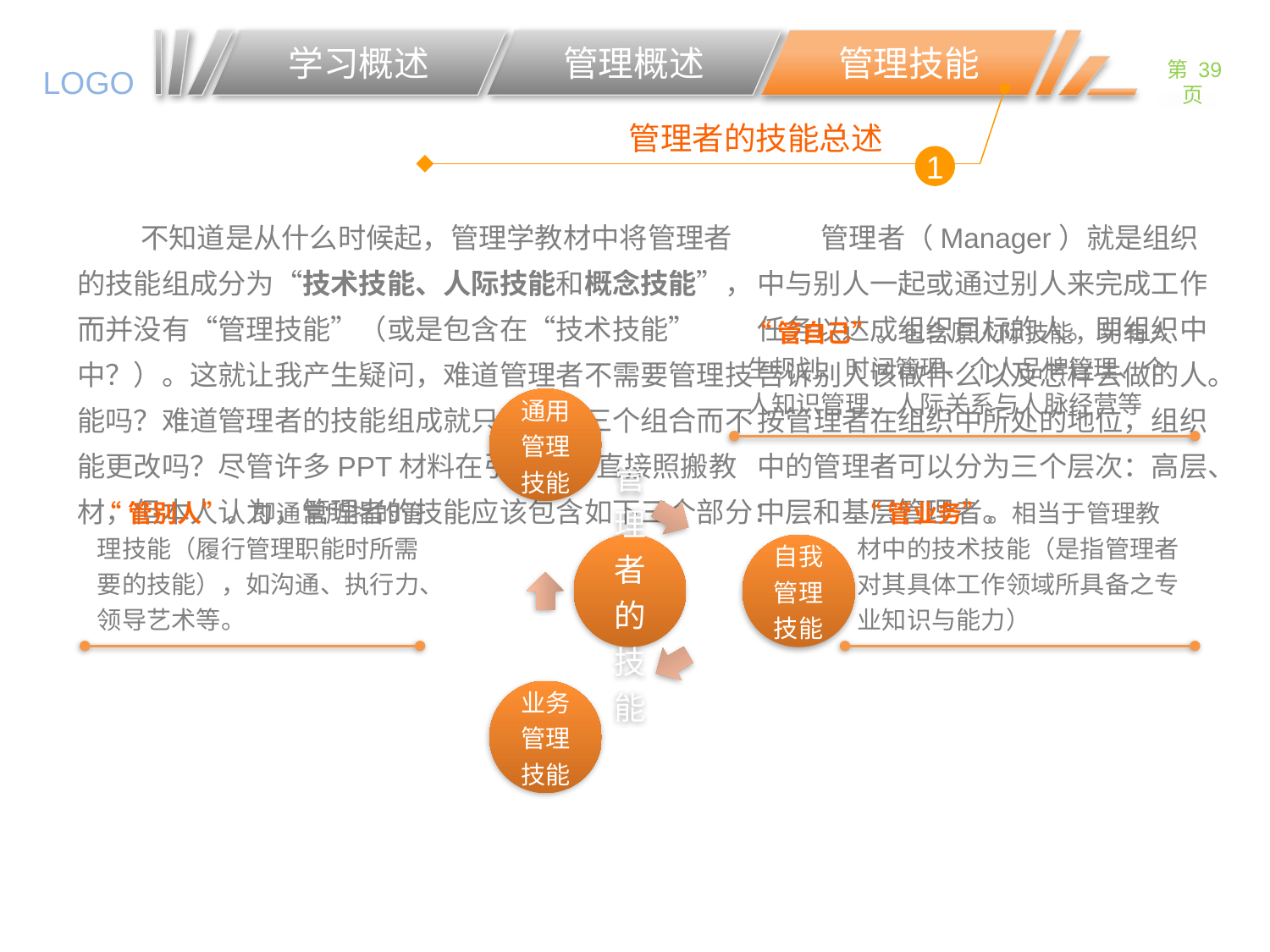

学习概述
管理概述

管理技能

管理者的技能总述
1
不知道是从什么时候起，管理学教材中将管理者的技能组成分为“技术技能、人际技能和概念技能”，而并没有“管理技能”（或是包含在“技术技能”中？）。这就让我产生疑问，难道管理者不需要管理技能吗？难道管理者的技能组成就只能是这三个组合而不能更改吗？尽管许多PPT材料在引用时都直接照搬教材，但本人认为，管理者的技能应该包含如下三个部分：
管理者（Manager）就是组织中与别人一起或通过别人来完成工作任务以达成组织目标的人。即组织中告诉别人该做什么以及怎样去做的人。按管理者在组织中所处的地位，组织中的管理者可以分为三个层次：高层、中层和基层管理者。
“管自己”。包含原人际技能，另有人生规划、时间管理、个人品牌管理、个人知识管理、人际关系与人脉经营等
管理者的技能
自我管理技能
业务管理技能
“管别人”。即通常所指的管理技能（履行管理职能时所需要的技能），如沟通、执行力、领导艺术等。
“管业务”。相当于管理教材中的技术技能（是指管理者对其具体工作领域所具备之专业知识与能力）